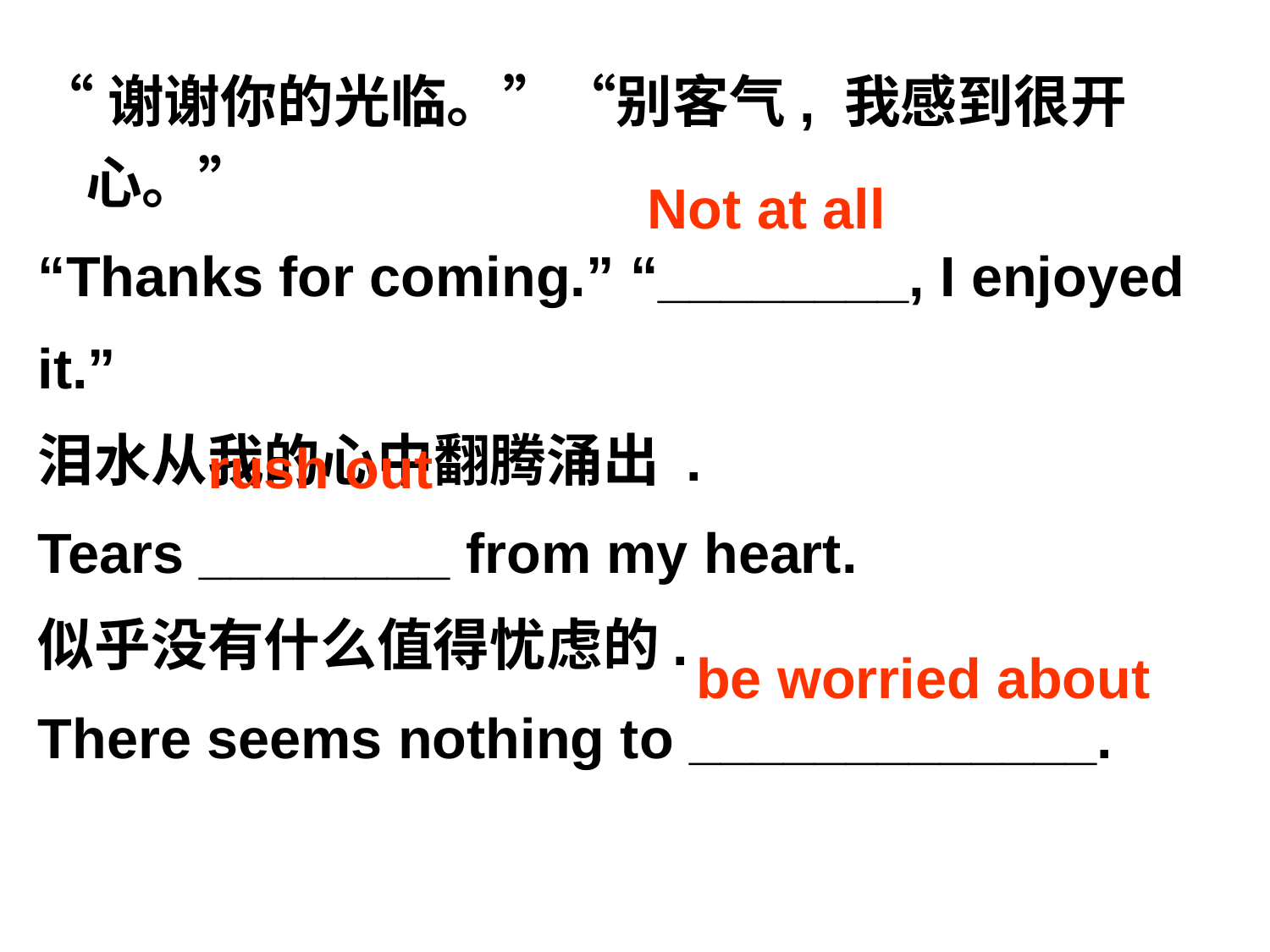

“谢谢你的光临。”“别客气, 我感到很开心。”
“Thanks for coming.” “________, I enjoyed
it.”
泪水从我的心中翻腾涌出 .
Tears ________ from my heart.
似乎没有什么值得忧虑的.
There seems nothing to _____________.
Not at all
rush out

be worried about